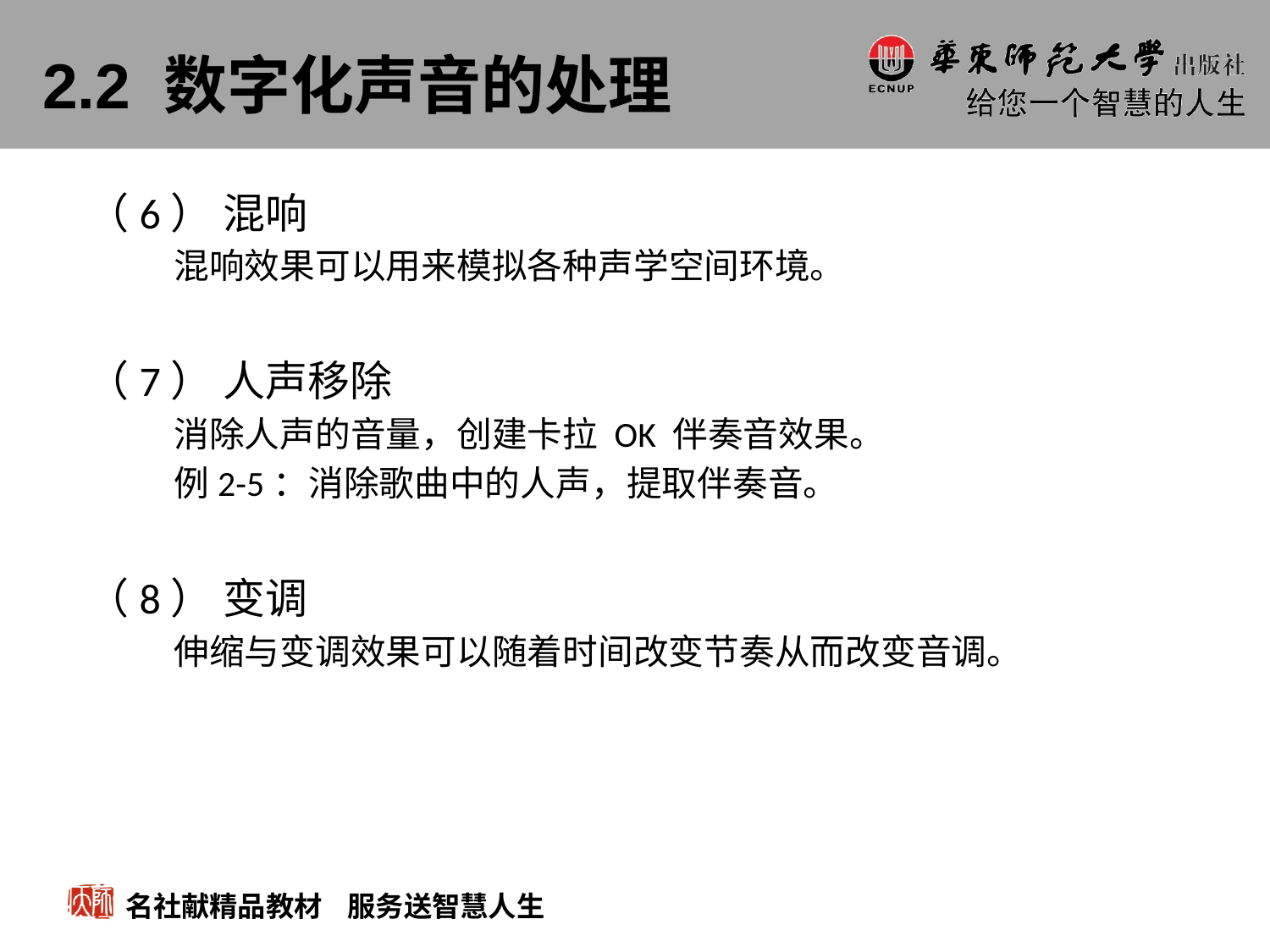

# 2.2 数字化声音的处理
（6） 混响
混响效果可以用来模拟各种声学空间环境。

（7） 人声移除
消除人声的音量，创建卡拉 OK 伴奏音效果。
例2-5：消除歌曲中的人声，提取伴奏音。

（8） 变调
伸缩与变调效果可以随着时间改变节奏从而改变音调。